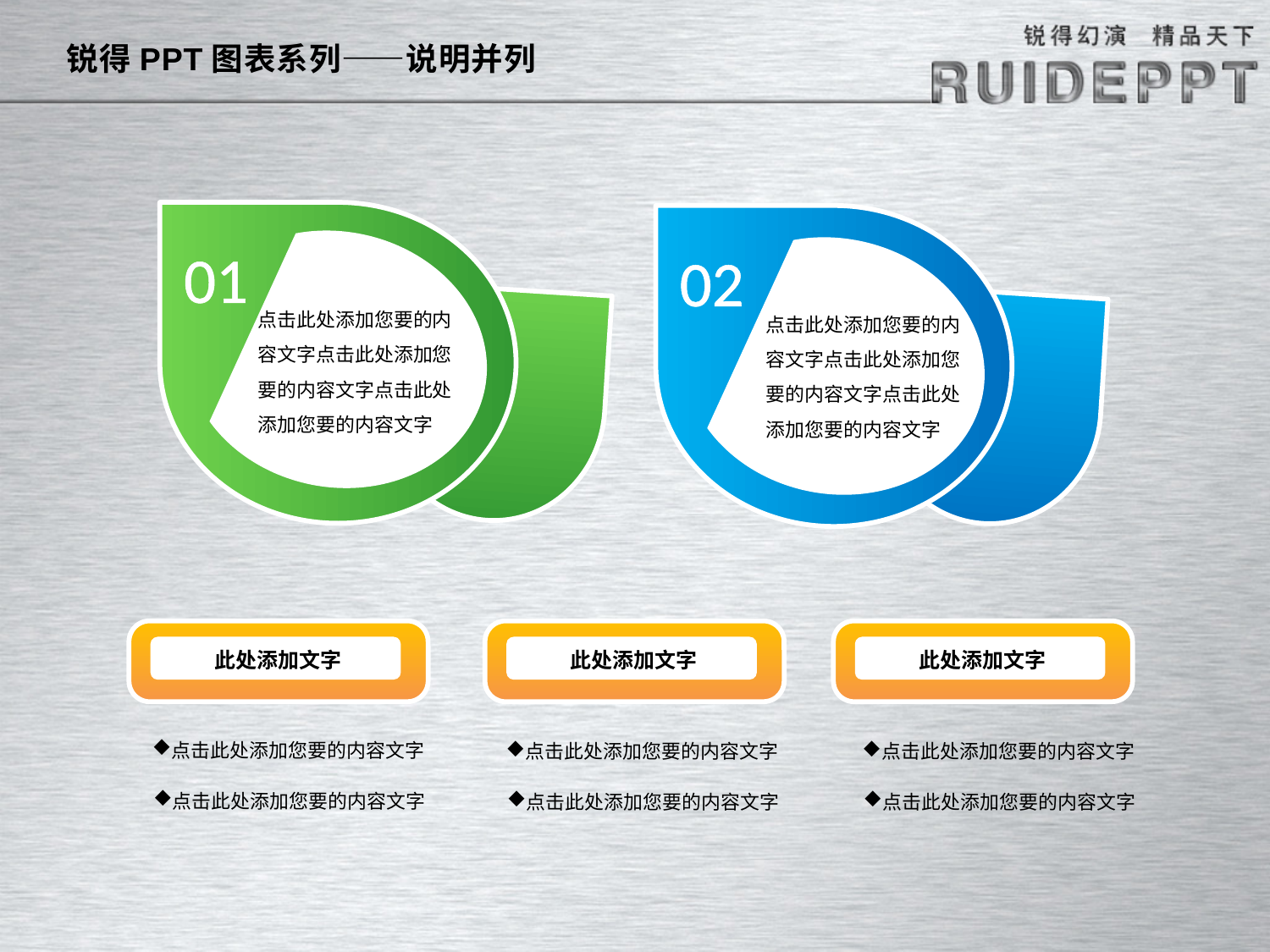

锐得PPT图表系列——说明并列

01
02

点击此处添加您要的内容文字点击此处添加您要的内容文字点击此处添加您要的内容文字

点击此处添加您要的内容文字点击此处添加您要的内容文字点击此处添加您要的内容文字

此处添加文字

此处添加文字

此处添加文字
点击此处添加您要的内容文字
点击此处添加您要的内容文字
点击此处添加您要的内容文字
点击此处添加您要的内容文字
点击此处添加您要的内容文字
点击此处添加您要的内容文字
锐得PPT炫彩立体图表
 www.ruideppt.net